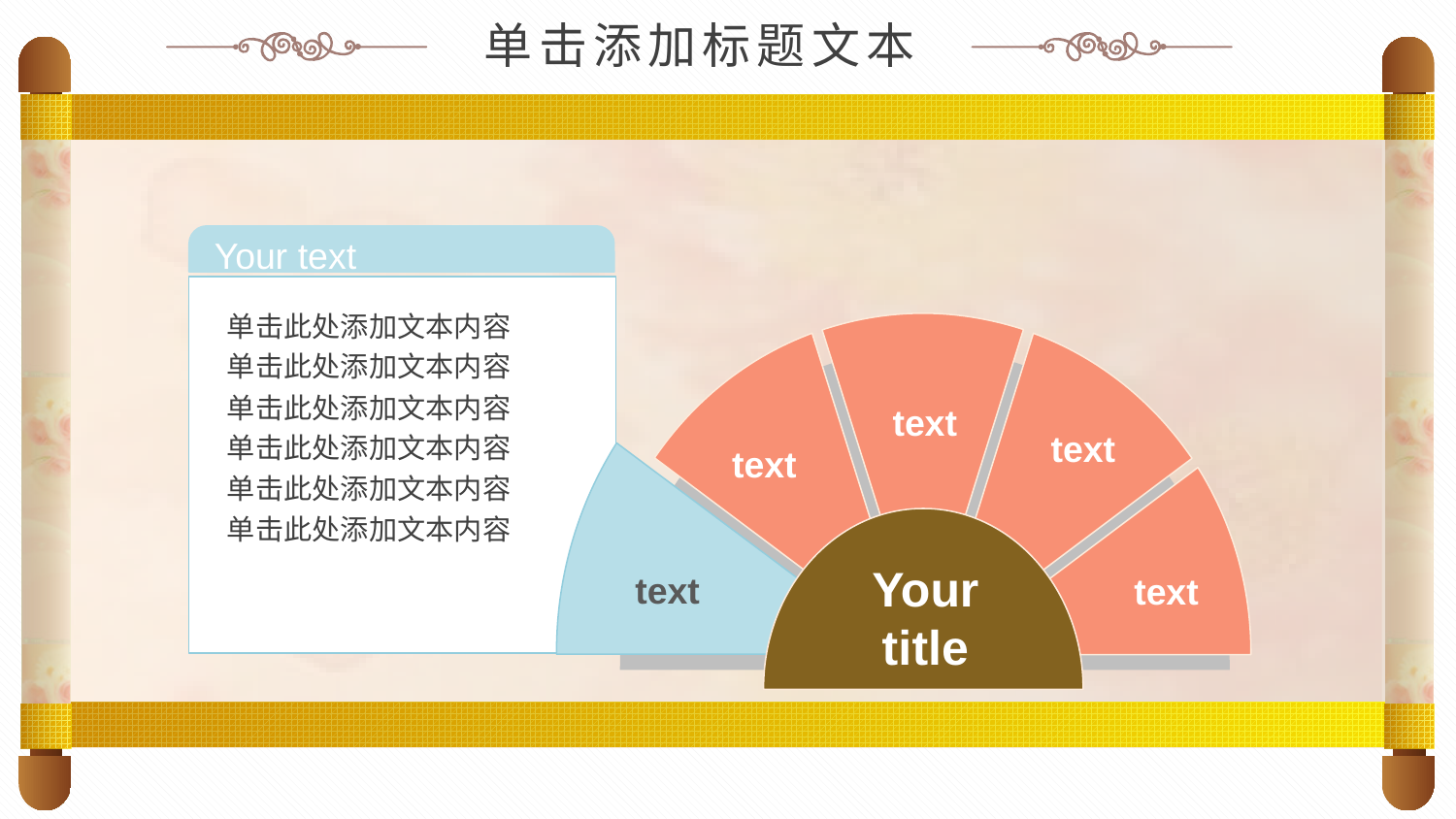

单击添加标题文本

Your text

text
text
text

Your title
text
text
单击此处添加文本内容
单击此处添加文本内容
单击此处添加文本内容
单击此处添加文本内容
单击此处添加文本内容
单击此处添加文本内容